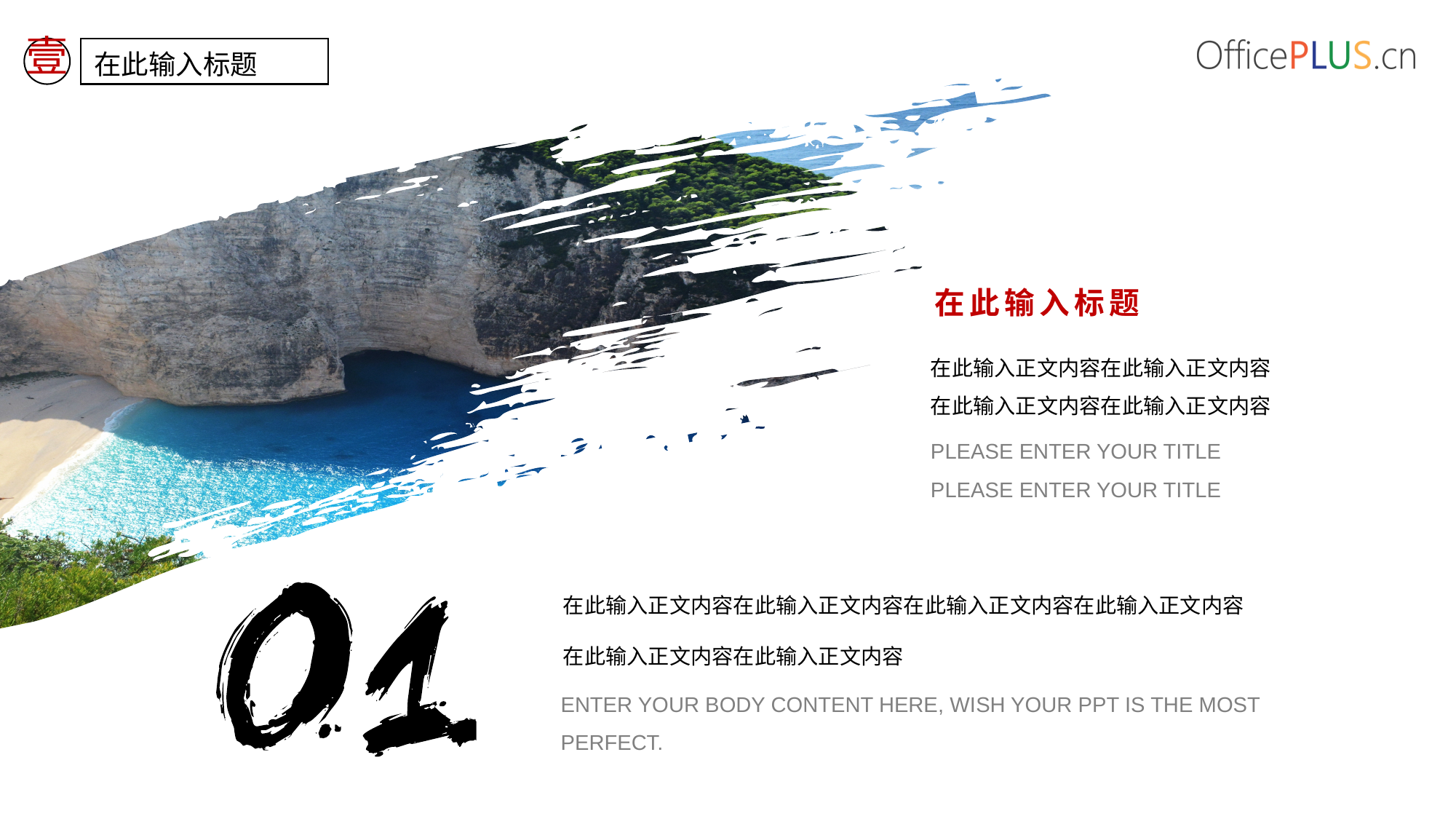

壹

在此输入标题

在此输入标题
在此输入正文内容在此输入正文内容
在此输入正文内容在此输入正文内容
Please enter your title
Please enter your title
在此输入正文内容在此输入正文内容在此输入正文内容在此输入正文内容
在此输入正文内容在此输入正文内容

Enter your body content here, wish your PPT is the most perfect.